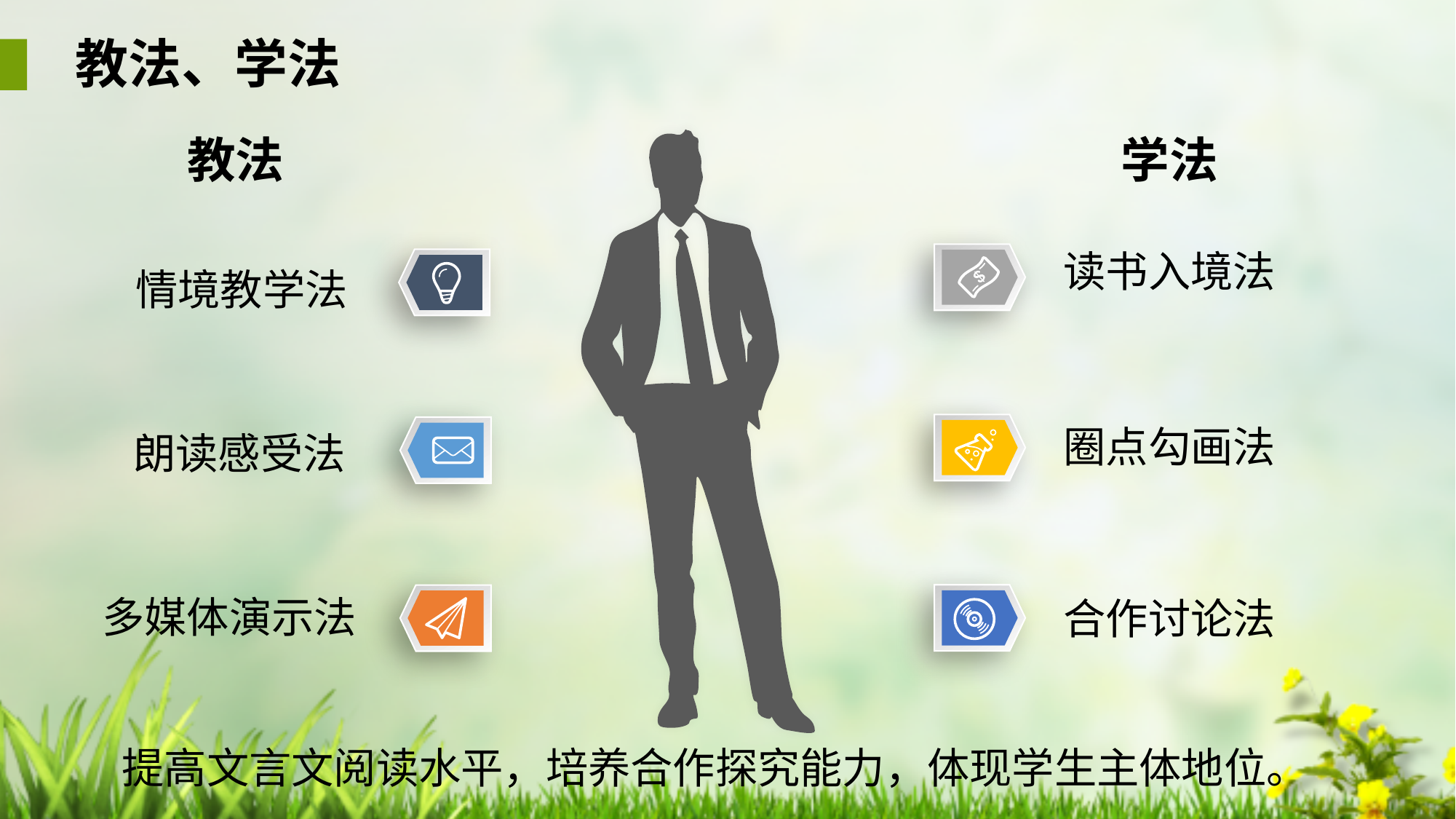

教法、学法

教法
情境教学法
学法
读书入境法

朗读感受法

圈点勾画法

多媒体演示法

合作讨论法

提高文言文阅读水平，培养合作探究能力，体现学生主体地位。